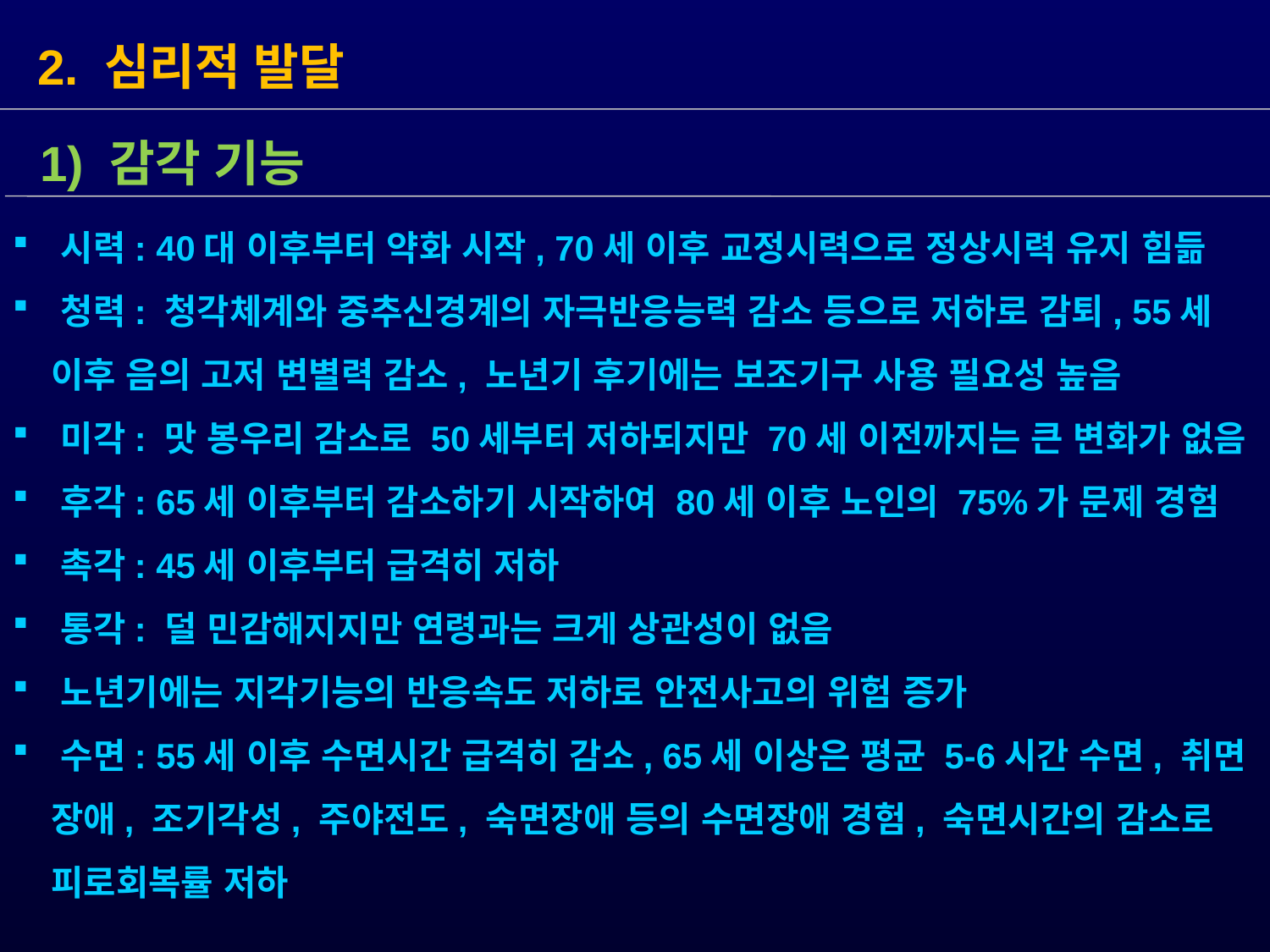

2. 심리적 발달

 시력: 40대 이후부터 약화 시작, 70세 이후 교정시력으로 정상시력 유지 힘듦
 청력: 청각체계와 중추신경계의 자극반응능력 감소 등으로 저하로 감퇴, 55세
   이후 음의 고저 변별력 감소, 노년기 후기에는 보조기구 사용 필요성 높음
 미각: 맛 봉우리 감소로 50세부터 저하되지만 70세 이전까지는 큰 변화가 없음
 후각: 65세 이후부터 감소하기 시작하여 80세 이후 노인의 75%가 문제 경험
 촉각: 45세 이후부터 급격히 저하
 통각: 덜 민감해지지만 연령과는 크게 상관성이 없음
 노년기에는 지각기능의 반응속도 저하로 안전사고의 위험 증가
 수면: 55세 이후 수면시간 급격히 감소, 65세 이상은 평균 5-6시간 수면, 취면
   장애, 조기각성, 주야전도, 숙면장애 등의 수면장애 경험, 숙면시간의 감소로
   피로회복률 저하
  1) 감각 기능